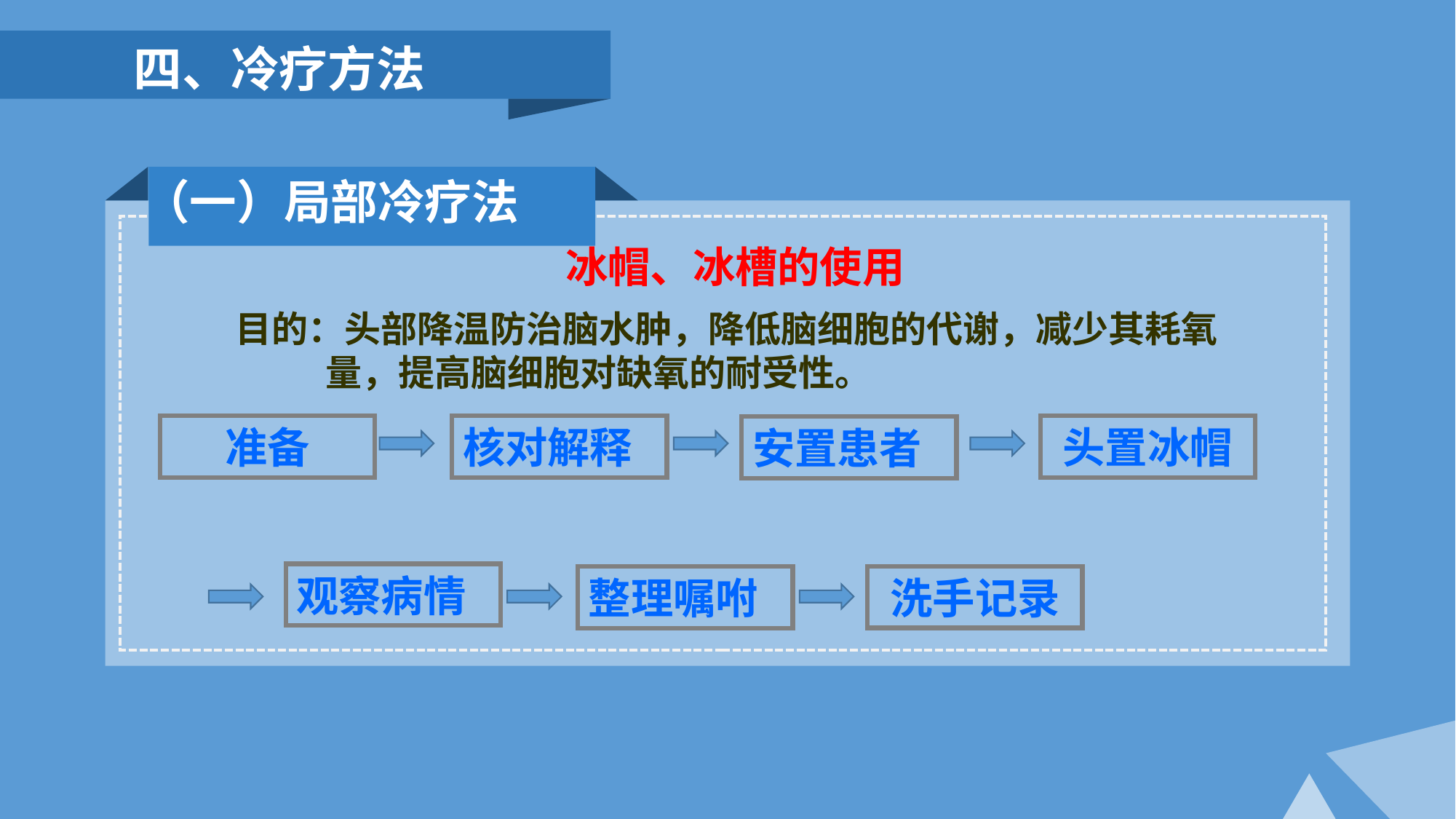

四、冷疗方法

       （一）局部冷疗法

冰帽、冰槽的使用
目的：头部降温防治脑水肿，降低脑细胞的代谢，减少其耗氧
          量，提高脑细胞对缺氧的耐受性。

核对解释
头置冰帽
准备
安置患者

观察病情
洗手记录
整理嘱咐